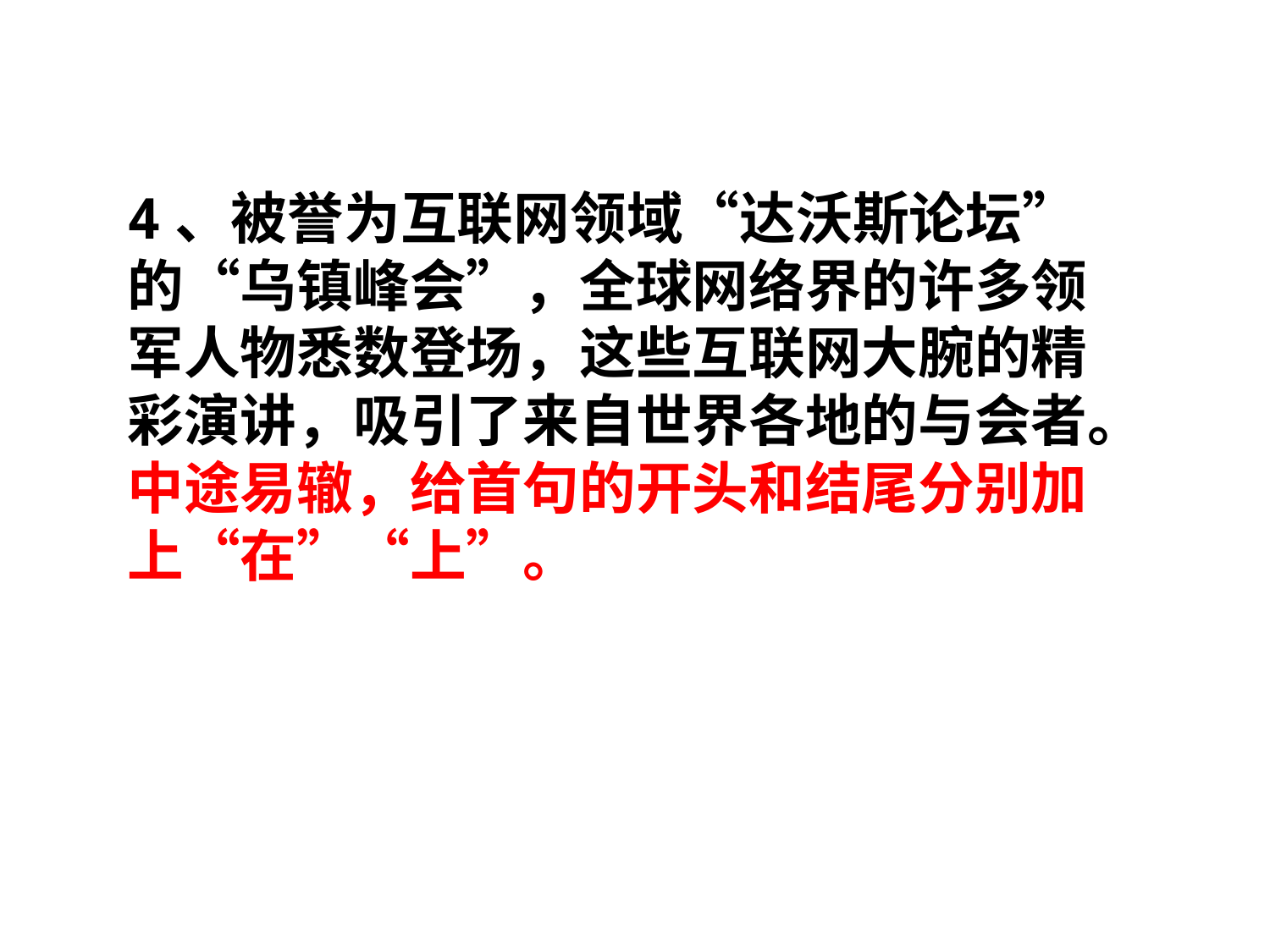

4、被誉为互联网领域“达沃斯论坛”的“乌镇峰会”，全球网络界的许多领军人物悉数登场，这些互联网大腕的精彩演讲，吸引了来自世界各地的与会者。
中途易辙，给首句的开头和结尾分别加上“在”“上”。